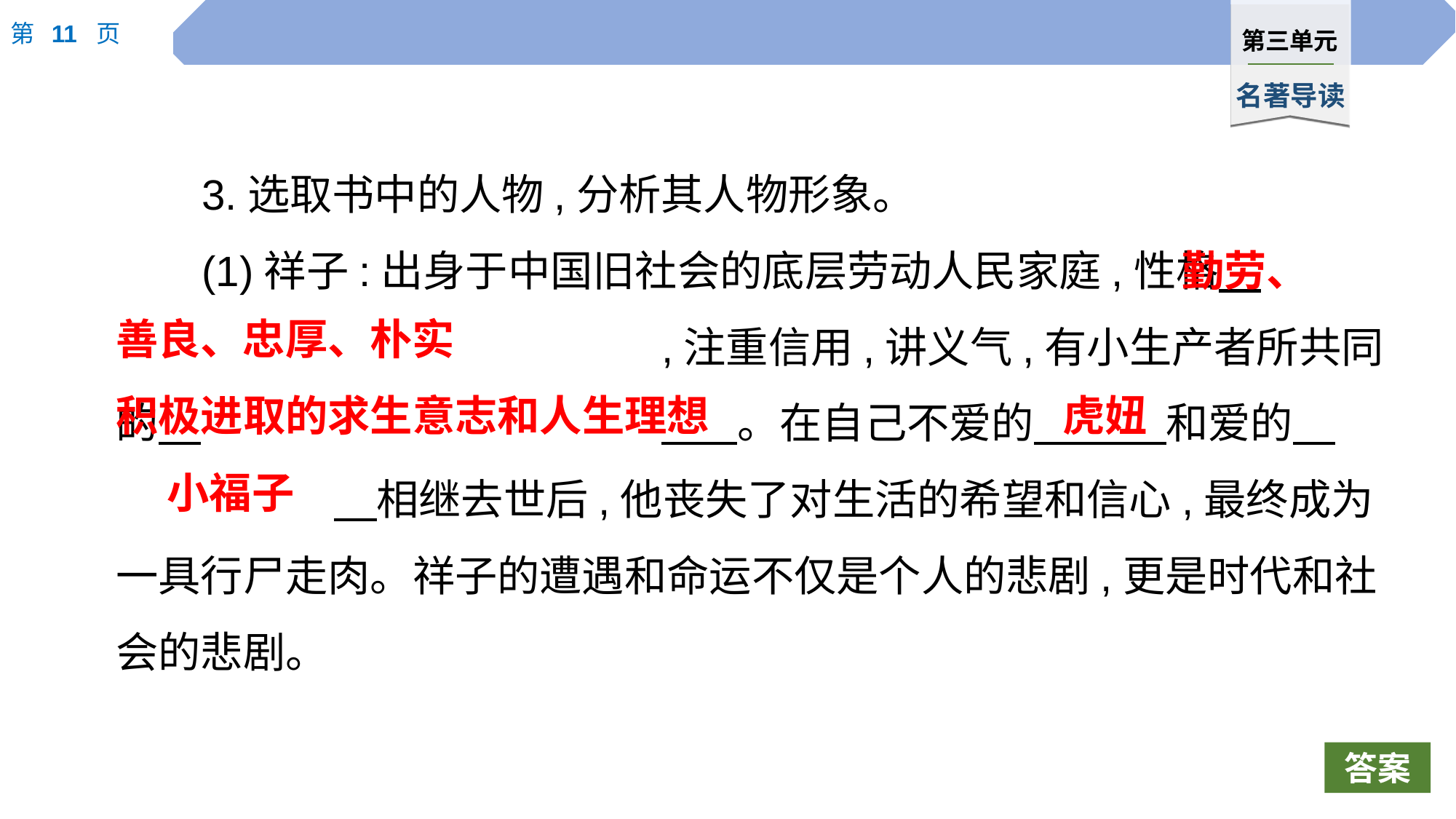

3.选取书中的人物,分析其人物形象。
(1)祥子:出身于中国旧社会的底层劳动人民家庭,性格　						,注重信用,讲义气,有小生产者所共同的　					        。在自己不爱的　     　和爱的　		　相继去世后,他丧失了对生活的希望和信心,最终成为一具行尸走肉。祥子的遭遇和命运不仅是个人的悲剧,更是时代和社会的悲剧。
勤劳、
善良、忠厚、朴实
积极进取的求生意志和人生理想
虎妞
小福子
答案